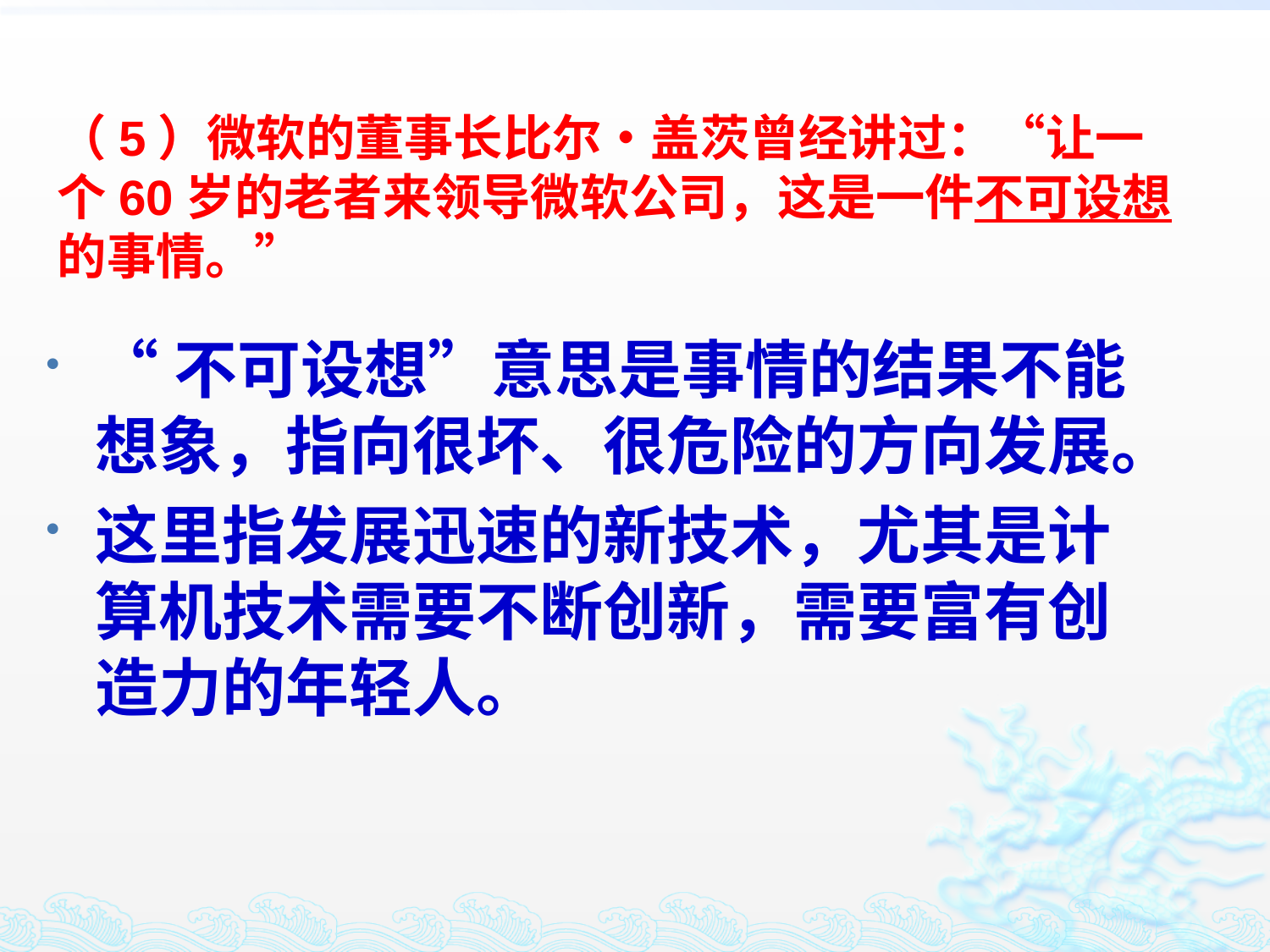

# （5）微软的董事长比尔•盖茨曾经讲过：“让一个60岁的老者来领导微软公司，这是一件不可设想的事情。”
“不可设想”意思是事情的结果不能想象，指向很坏、很危险的方向发展。
这里指发展迅速的新技术，尤其是计算机技术需要不断创新，需要富有创造力的年轻人。